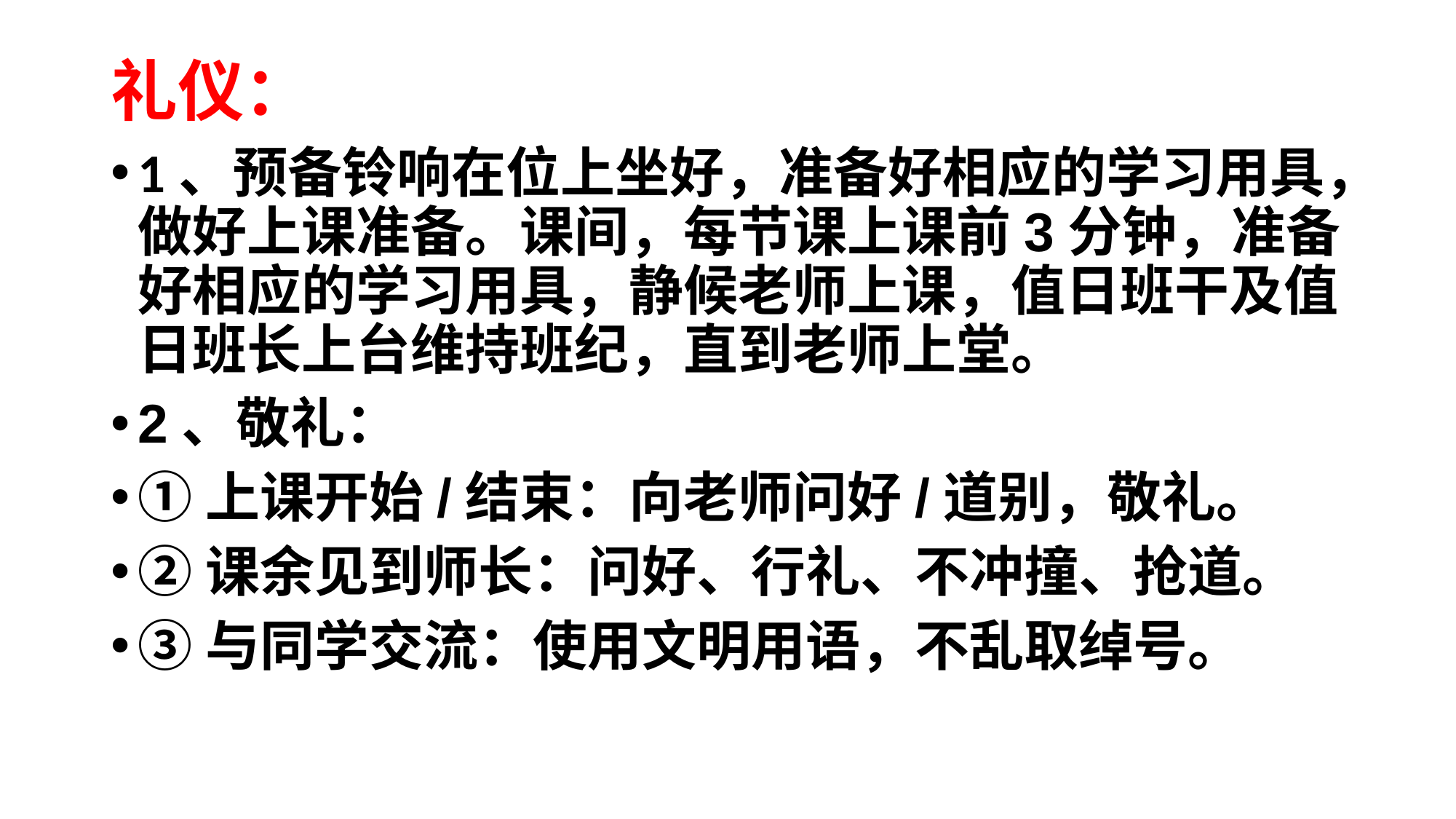

# 礼仪：
1、预备铃响在位上坐好，准备好相应的学习用具，做好上课准备。课间，每节课上课前3分钟，准备好相应的学习用具，静候老师上课，值日班干及值日班长上台维持班纪，直到老师上堂。
2、敬礼：
①上课开始/结束：向老师问好/道别，敬礼。
②课余见到师长：问好、行礼、不冲撞、抢道。
③与同学交流：使用文明用语，不乱取绰号。